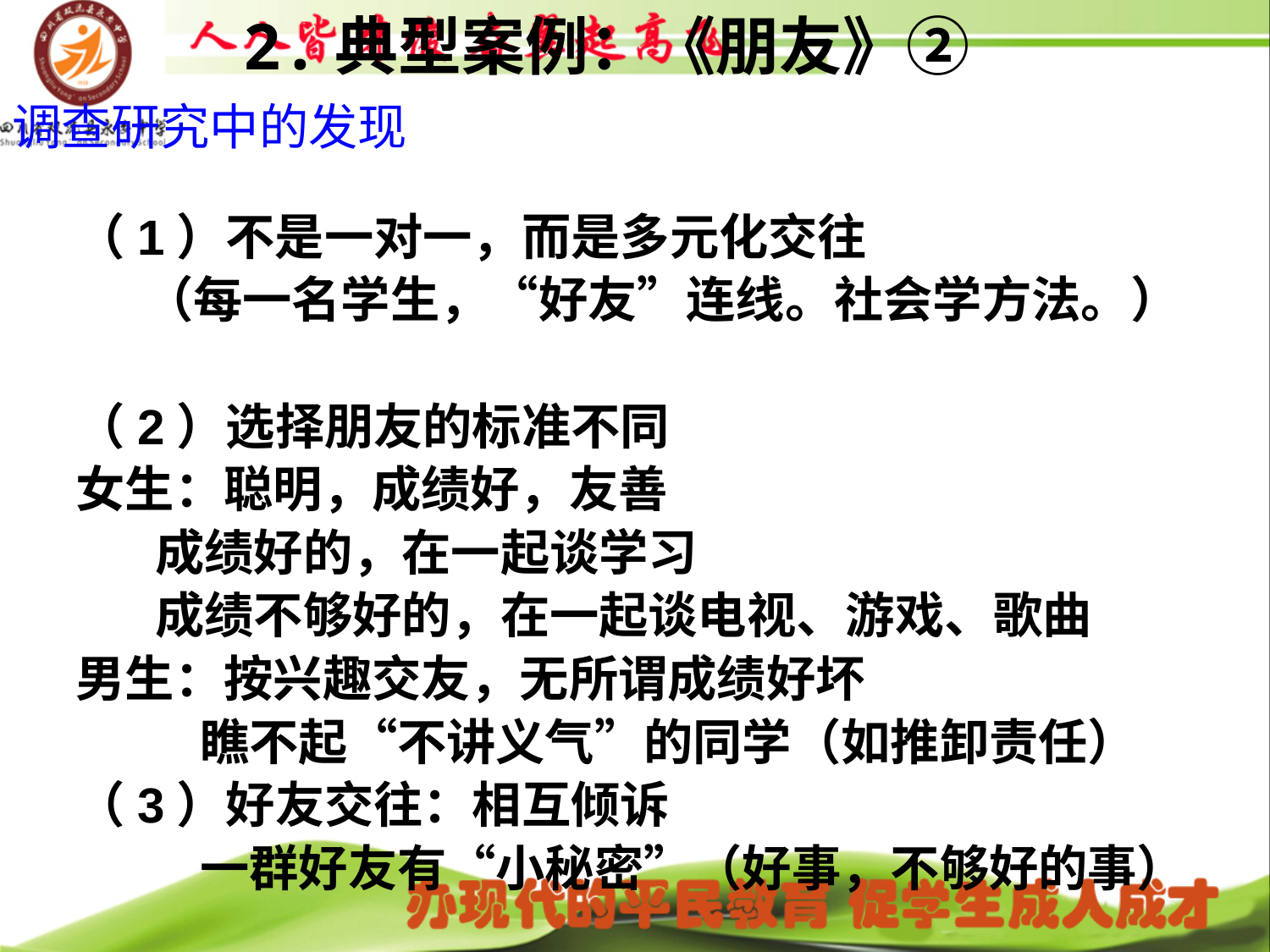

2.典型案例：《朋友》②
调查研究中的发现
（1）不是一对一，而是多元化交往
     （每一名学生，“好友”连线。社会学方法。）

（2）选择朋友的标准不同
女生：聪明，成绩好，友善
      成绩好的，在一起谈学习
      成绩不够好的，在一起谈电视、游戏、歌曲
男生：按兴趣交友，无所谓成绩好坏
          瞧不起“不讲义气”的同学（如推卸责任）
（3）好友交往：相互倾诉
          一群好友有“小秘密”（好事，不够好的事）